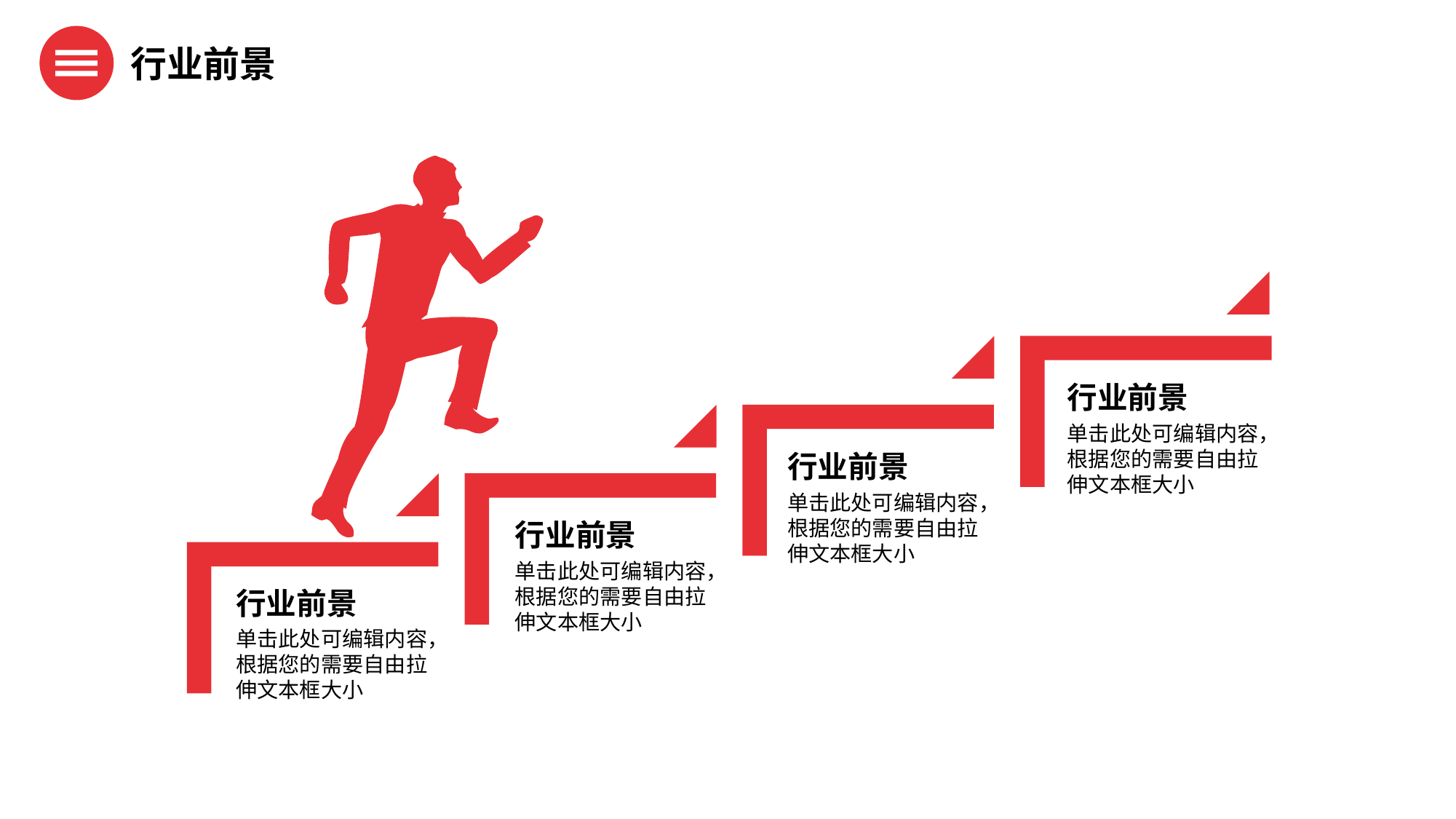

行业前景

行业前景

单击此处可编辑内容，根据您的需要自由拉伸文本框大小

行业前景

单击此处可编辑内容，根据您的需要自由拉伸文本框大小

行业前景
单击此处可编辑内容，根据您的需要自由拉伸文本框大小
行业前景
单击此处可编辑内容，根据您的需要自由拉伸文本框大小